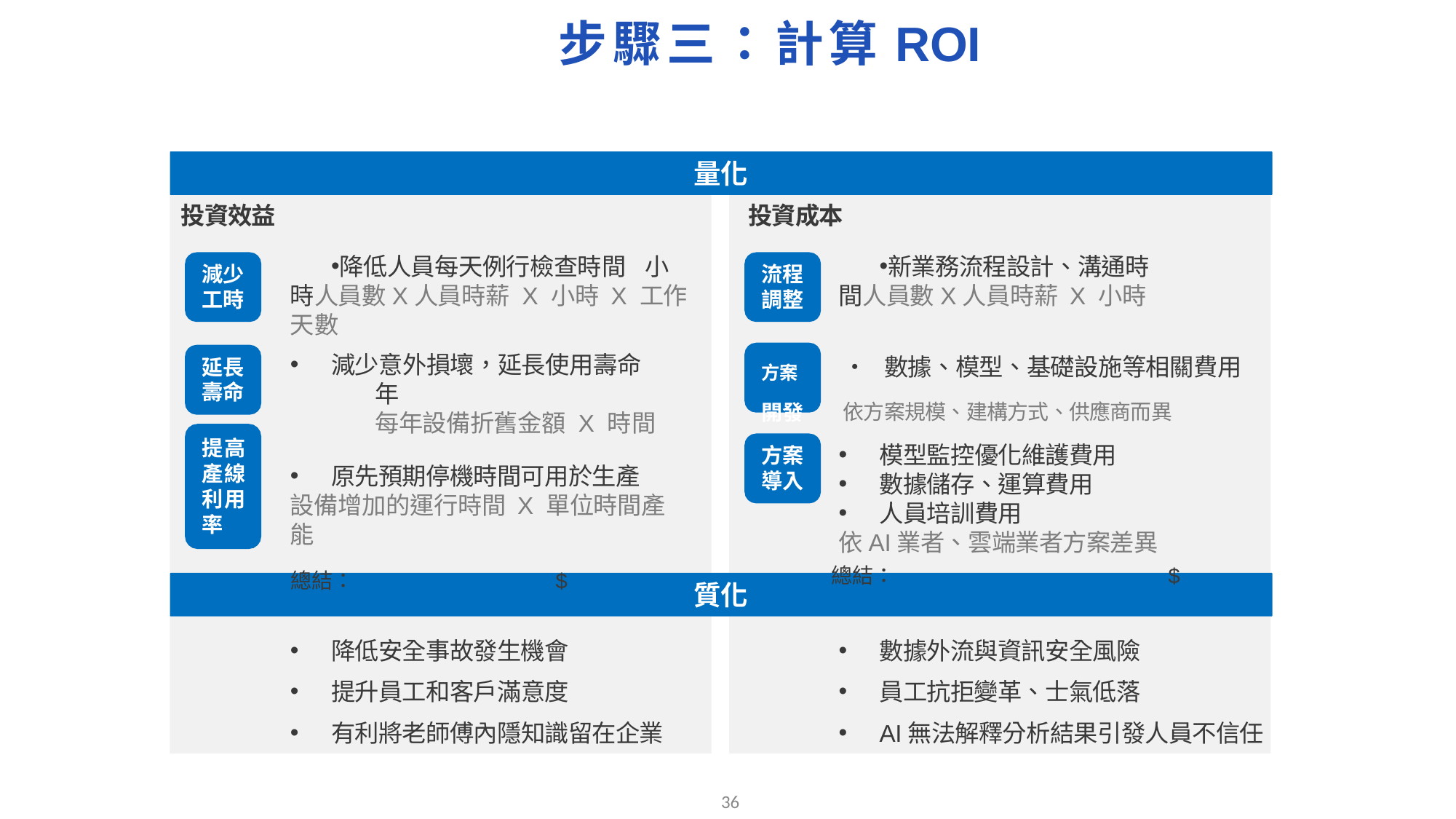

# 步驟三：計算ROI

量化
投資效益
投資成本
降低人員每天例行檢查時間	小時人員數X人員時薪 X 小時 X 工作天數
新業務流程設計、溝通時間人員數X人員時薪 X 小時

減少工時
流程調整

方案	•	數據、模型、基礎設施等相關費用
開發	依方案規模、建構方式、供應商而異
模型監控優化維護費用
數據儲存、運算費用
人員培訓費用
依AI業者、雲端業者方案差異
總結：	$

減少意外損壞，延長使用壽命	年	每年設備折舊金額 X 時間
延長
壽命

提高產線利用率
方案導入
原先預期停機時間可用於生產
設備增加的運行時間 X 單位時間產能
總結：	$

質化
降低安全事故發生機會
提升員工和客戶滿意度
有利將老師傅內隱知識留在企業
數據外流與資訊安全風險
員工抗拒變革、士氣低落
AI無法解釋分析結果引發人員不信任
36